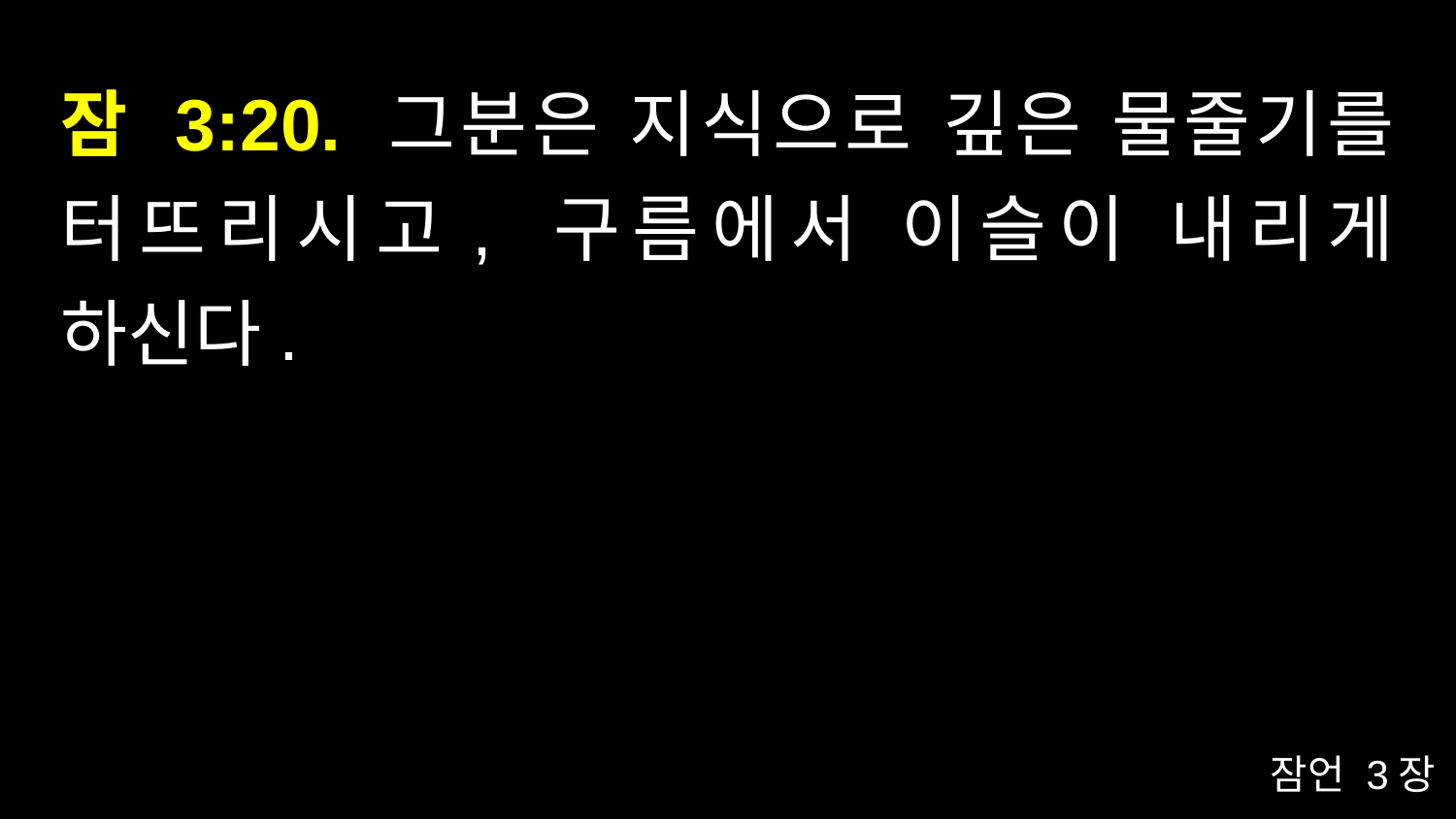

# 잠 3:20. 그분은 지식으로 깊은 물줄기를 터뜨리시고, 구름에서 이슬이 내리게 하신다.
잠언 3장